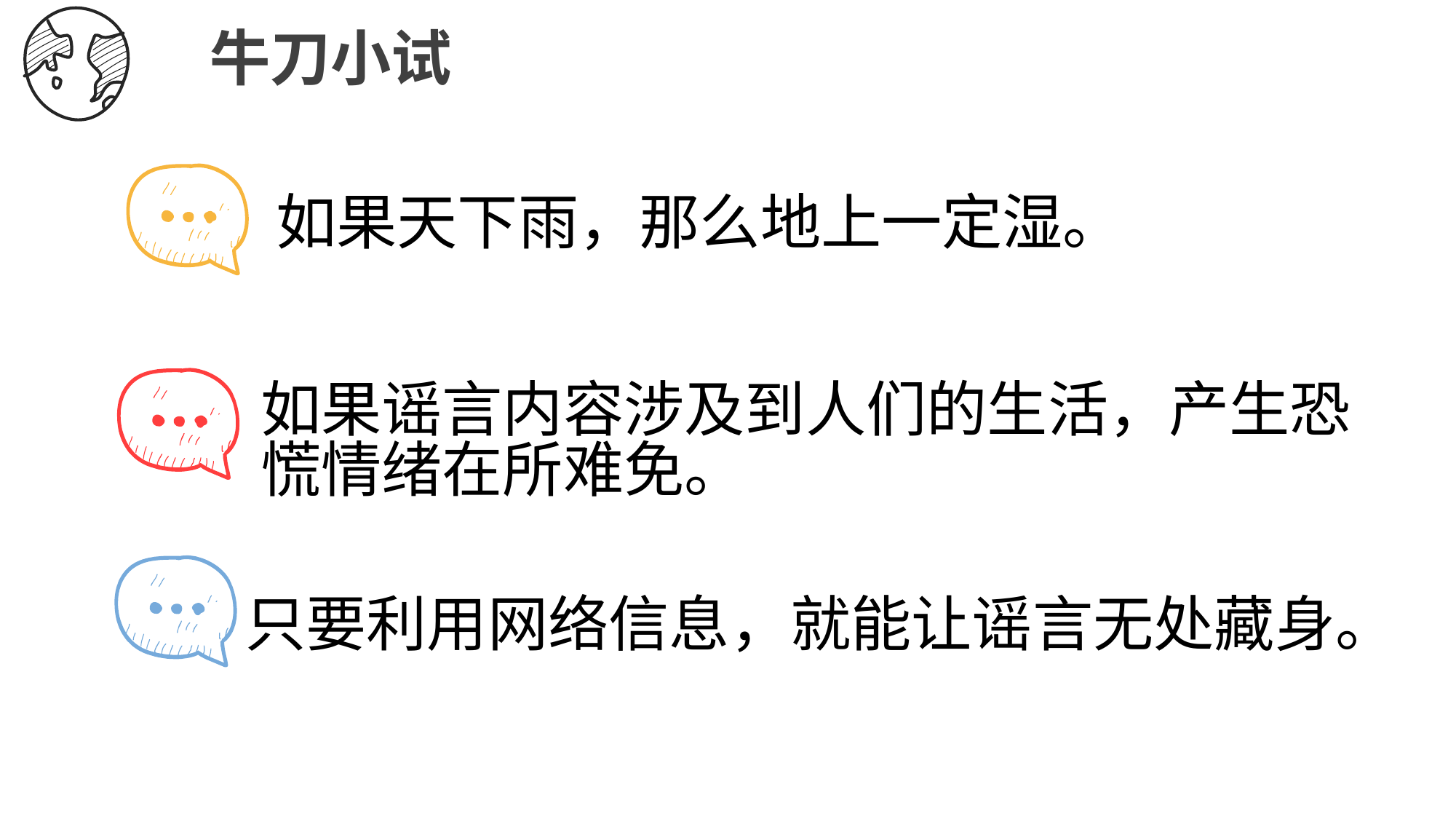

牛刀小试

如果天下雨，那么地上一定湿。

如果谣言内容涉及到人们的生活，产生恐慌情绪在所难免。

只要利用网络信息，就能让谣言无处藏身。